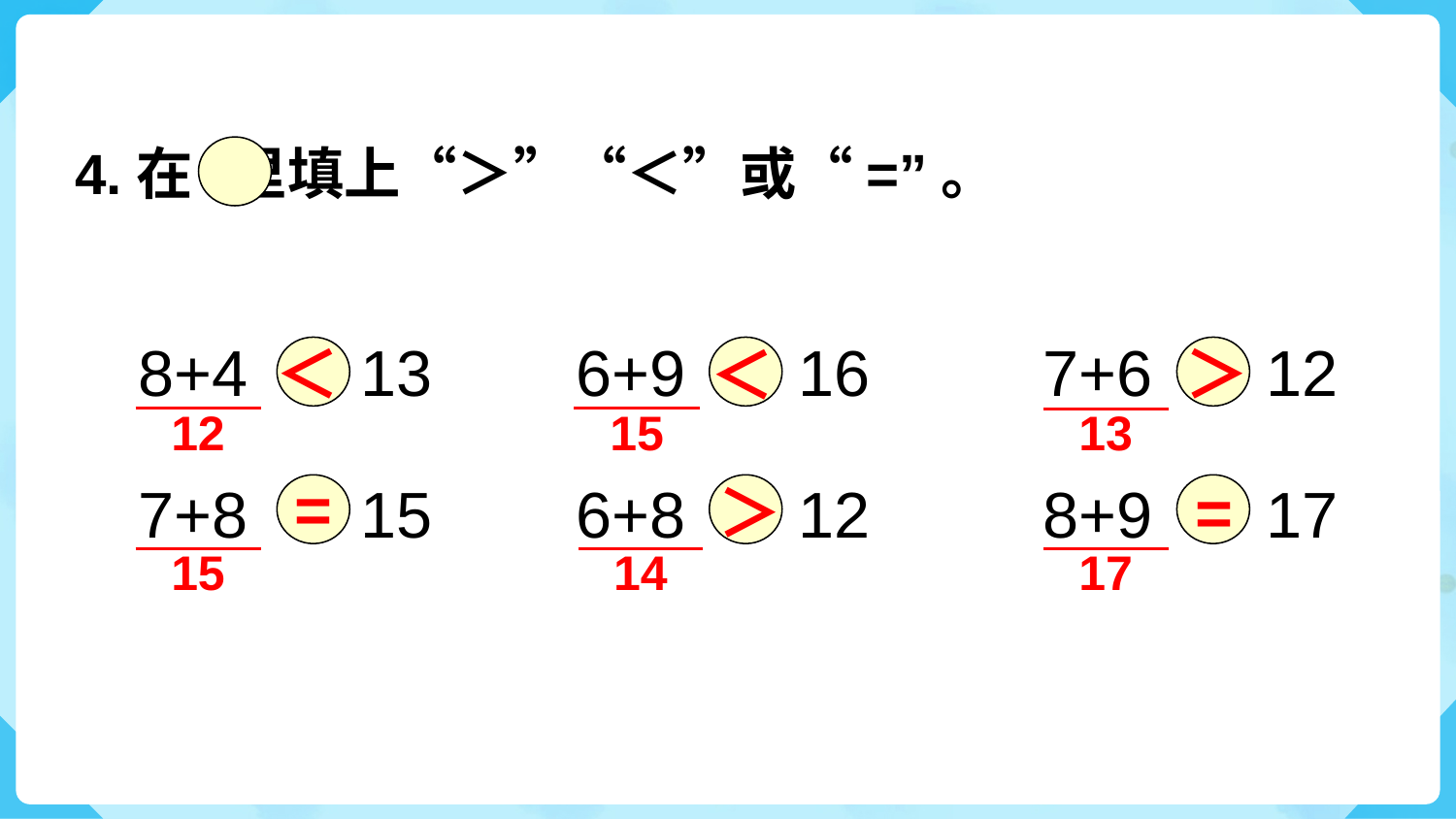

4.在   里填上“＞”“＜”或“=”。

8+4
6+9
7+6
13
16
12
＜
＞
＜

12
15
13
=
=
＞
7+8
6+8
8+9
15
12
17

15
14
17